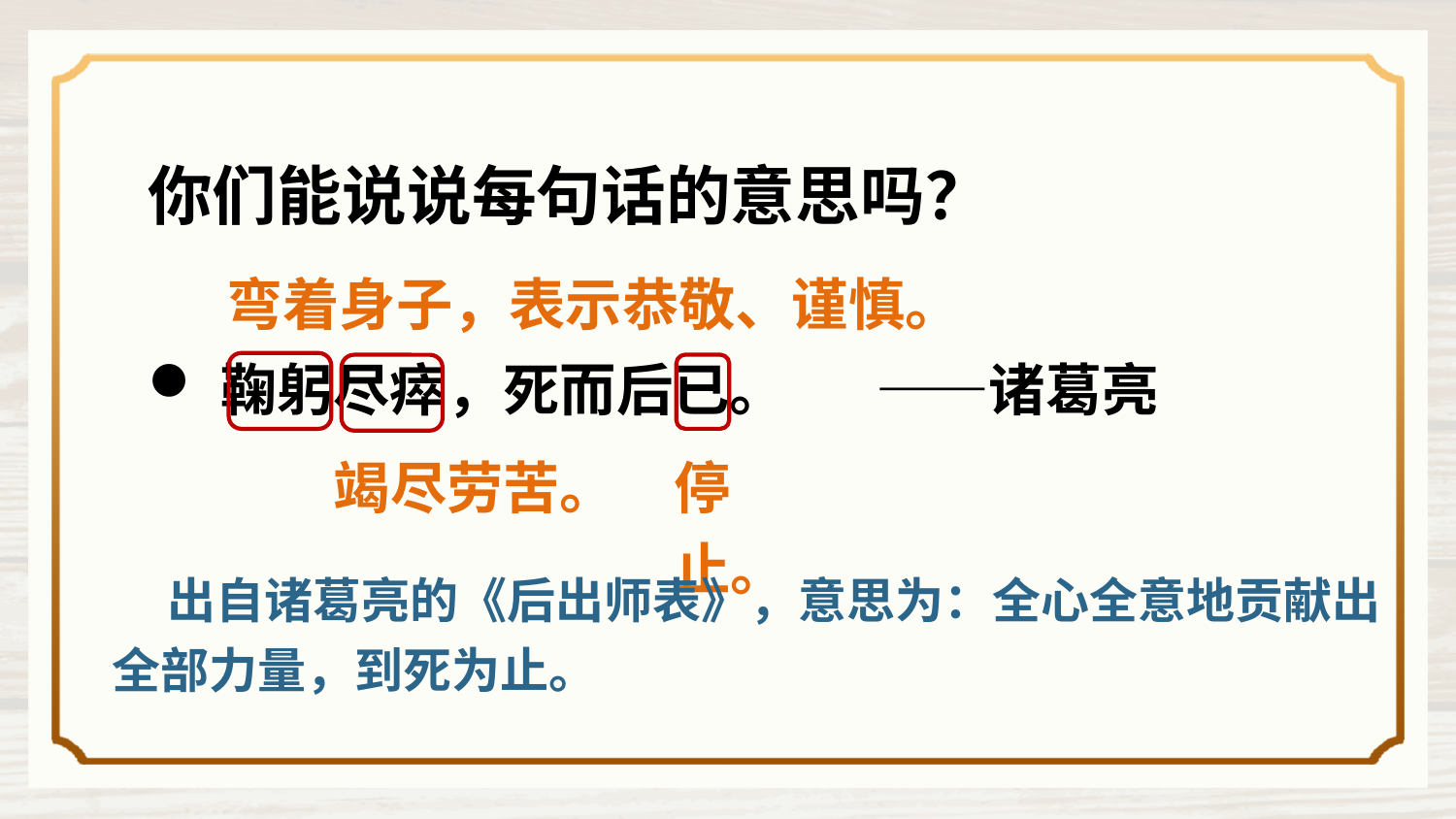

你们能说说每句话的意思吗？
弯着身子，表示恭敬、谨慎。
鞠躬尽瘁，死而后已。       ——诸葛亮

竭尽劳苦。
停止。
    出自诸葛亮的《后出师表》，意思为：全心全意地贡献出全部力量，到死为止。